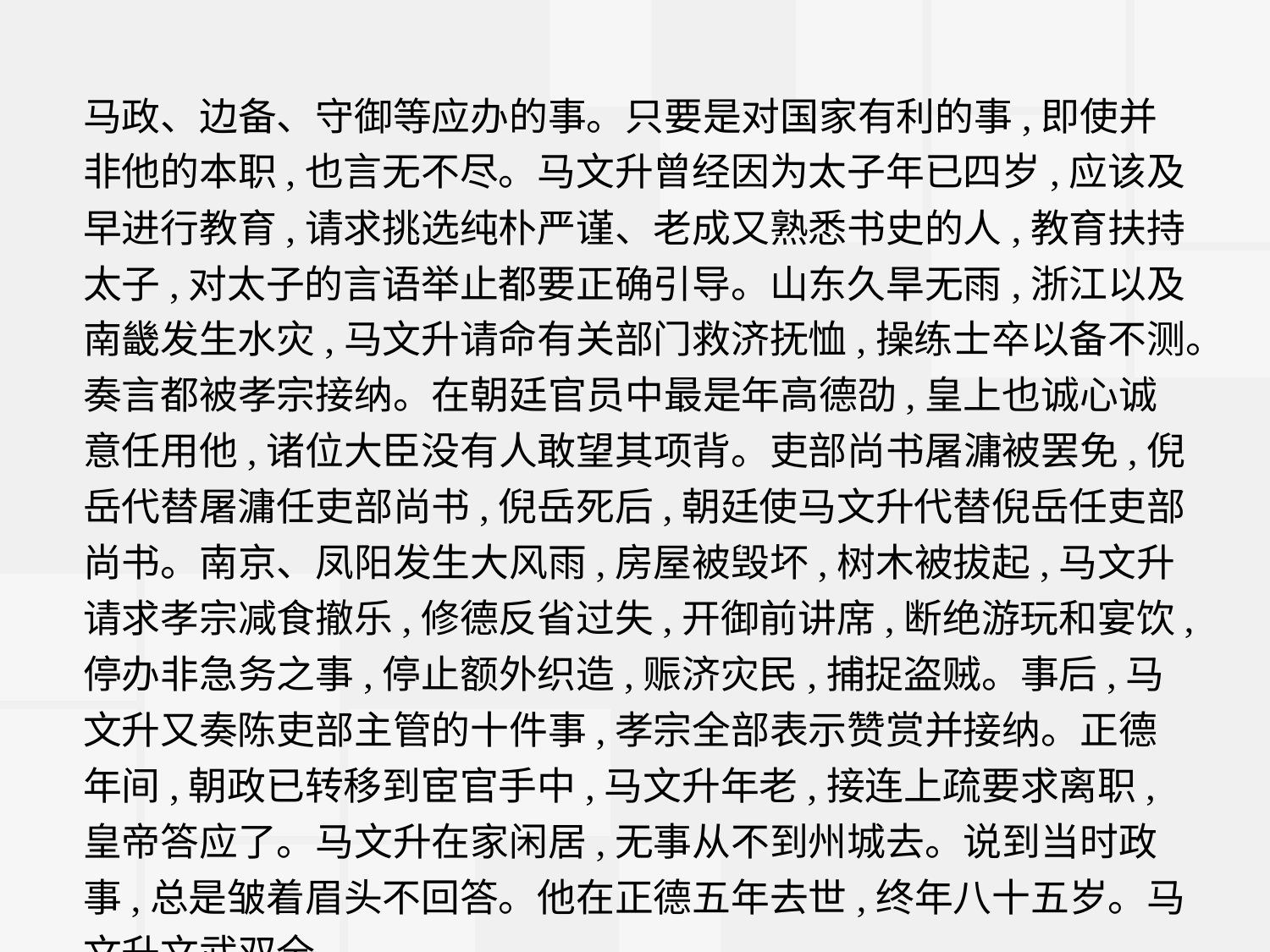

马政、边备、守御等应办的事。只要是对国家有利的事,即使并非他的本职,也言无不尽。马文升曾经因为太子年已四岁,应该及早进行教育,请求挑选纯朴严谨、老成又熟悉书史的人,教育扶持太子,对太子的言语举止都要正确引导。山东久旱无雨,浙江以及南畿发生水灾,马文升请命有关部门救济抚恤,操练士卒以备不测。奏言都被孝宗接纳。在朝廷官员中最是年高德劭,皇上也诚心诚意任用他,诸位大臣没有人敢望其项背。吏部尚书屠滽被罢免,倪岳代替屠滽任吏部尚书,倪岳死后,朝廷使马文升代替倪岳任吏部尚书。南京、凤阳发生大风雨,房屋被毁坏,树木被拔起,马文升请求孝宗减食撤乐,修德反省过失,开御前讲席,断绝游玩和宴饮,停办非急务之事,停止额外织造,赈济灾民,捕捉盗贼。事后,马文升又奏陈吏部主管的十件事,孝宗全部表示赞赏并接纳。正德年间,朝政已转移到宦官手中,马文升年老,接连上疏要求离职,皇帝答应了。马文升在家闲居,无事从不到州城去。说到当时政事,总是皱着眉头不回答。他在正德五年去世,终年八十五岁。马文升文武双全,